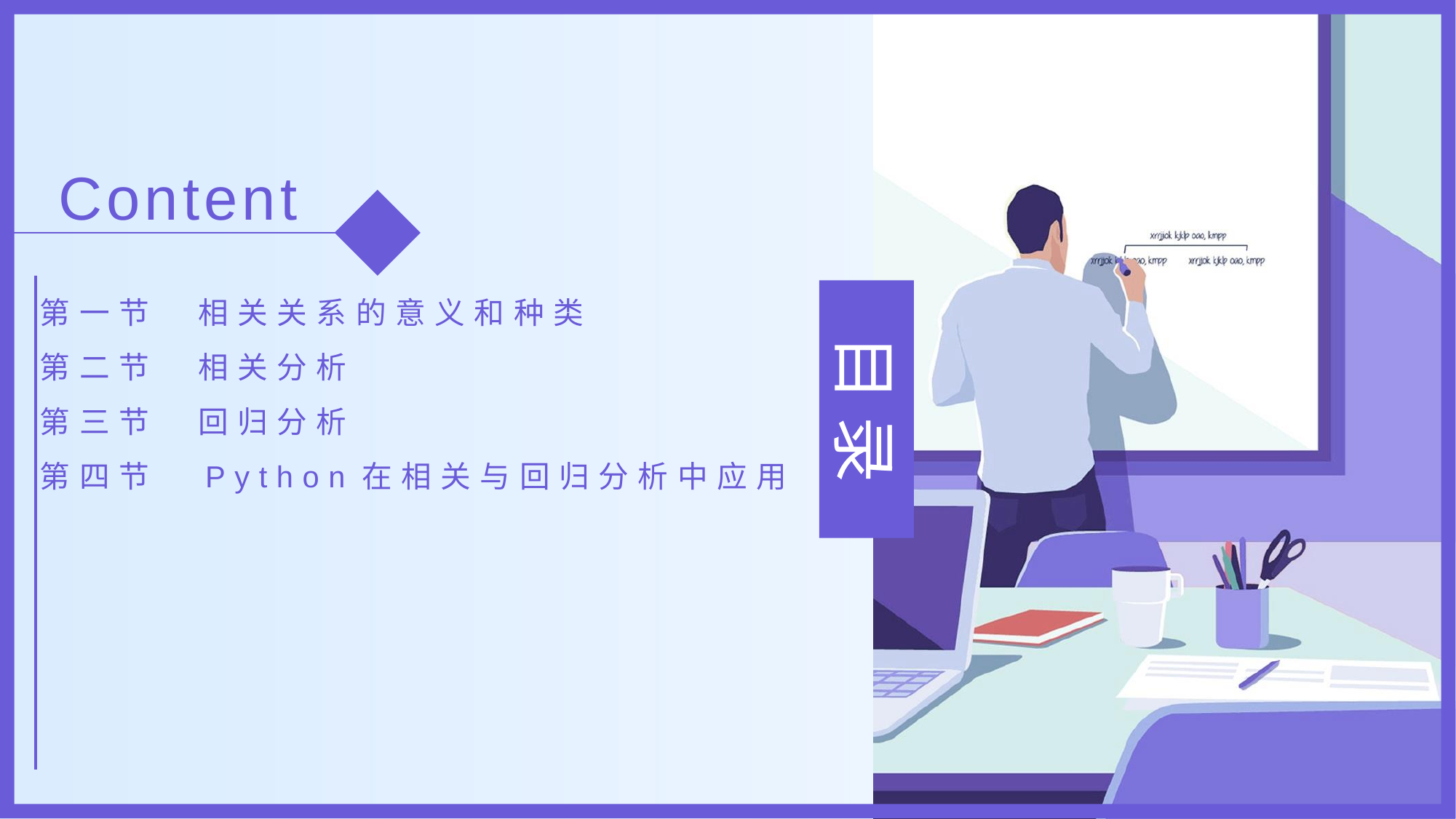

Content

第一节　相关关系的意义和种类
第二节　相关分析
第三节　回归分析
第四节　Python在相关与回归分析中应用
目 录